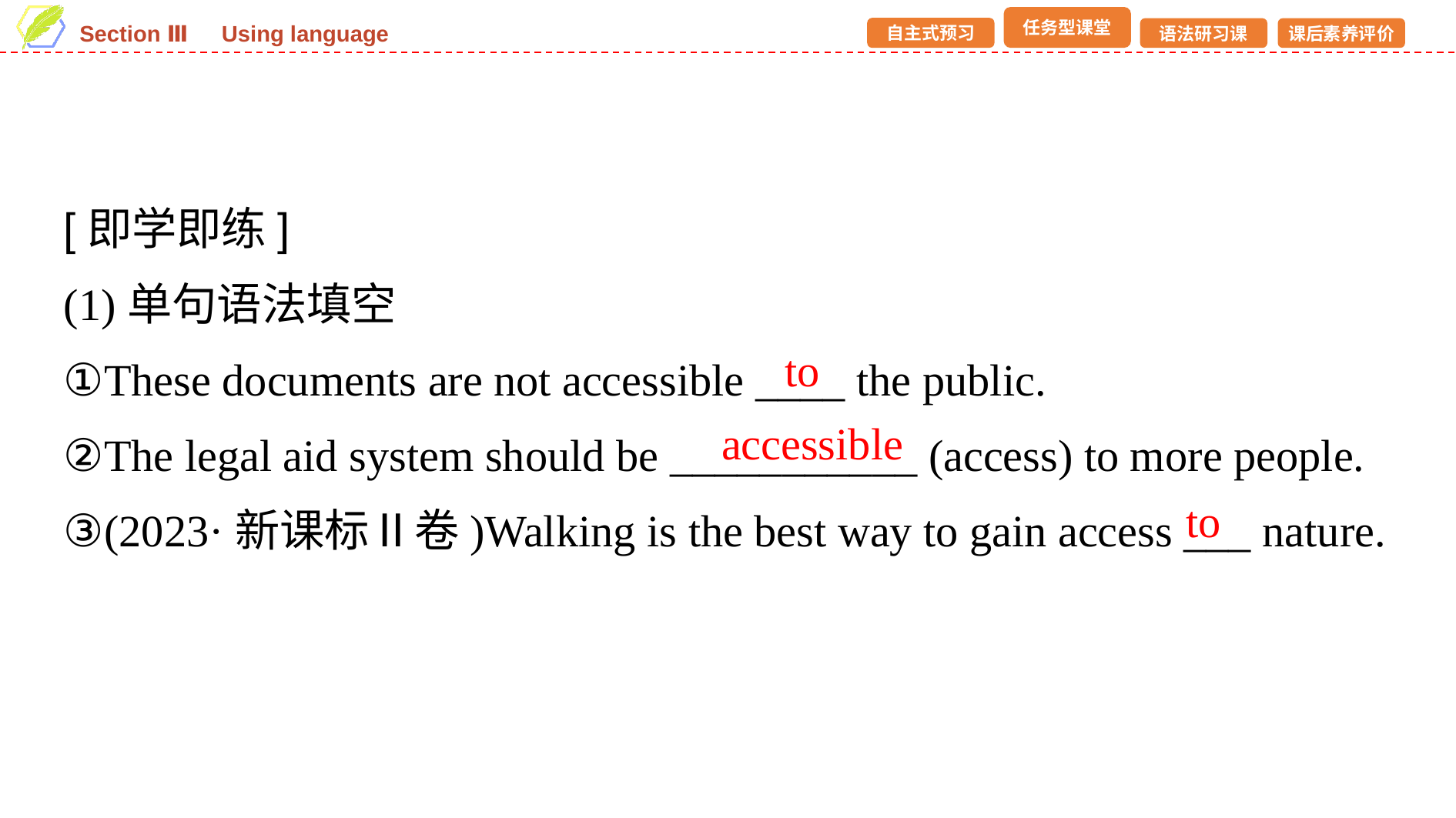

[即学即练]
(1)单句语法填空
①These documents are not accessible ____ the public.
②The legal aid system should be ___________ (access) to more people.
③(2023·新课标Ⅱ卷)Walking is the best way to gain access ___ nature.
to
accessible
to